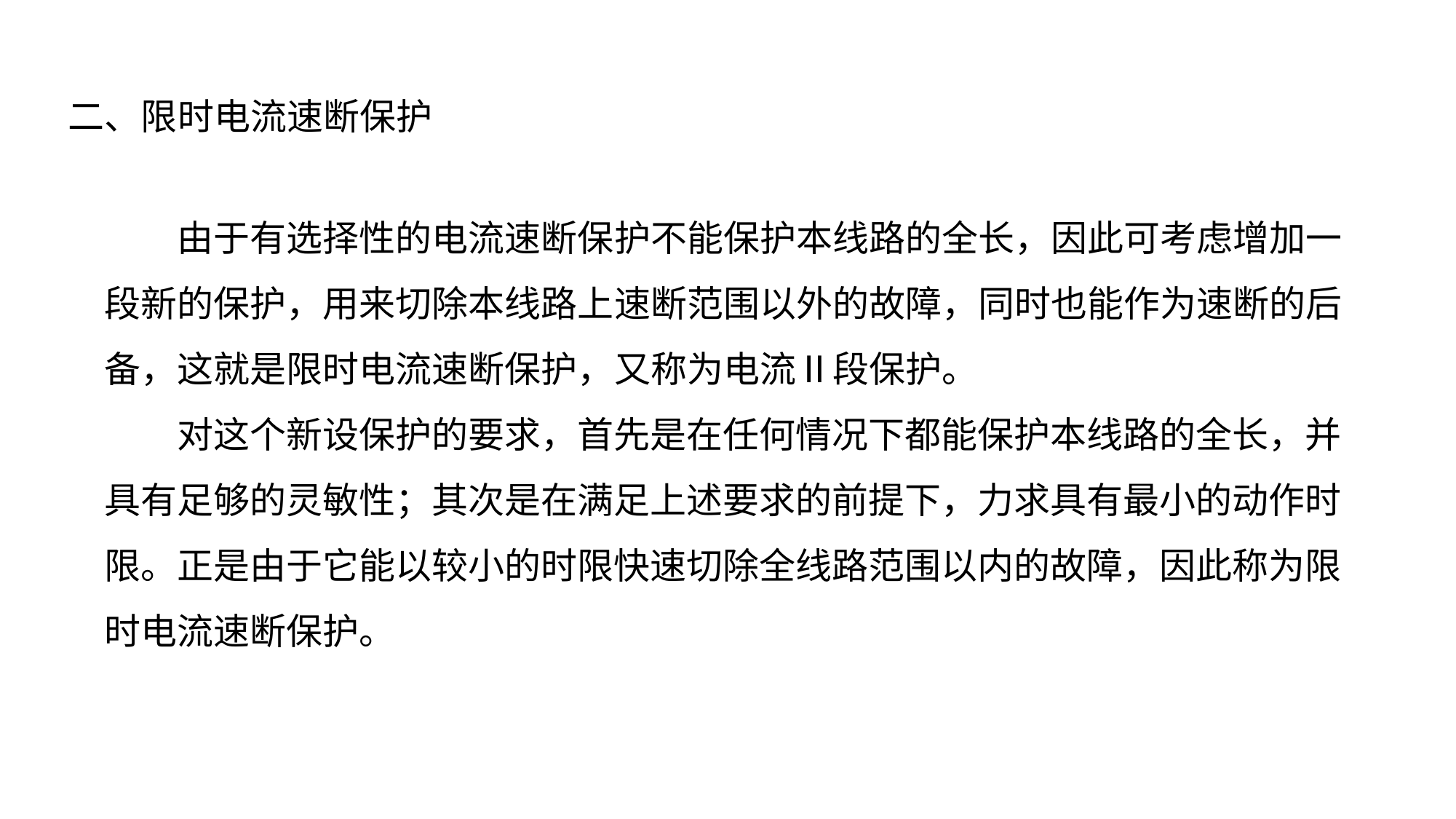

二、限时电流速断保护
　　由于有选择性的电流速断保护不能保护本线路的全长，因此可考虑增加一段新的保护，用来切除本线路上速断范围以外的故障，同时也能作为速断的后备，这就是限时电流速断保护，又称为电流Ⅱ段保护。
　　对这个新设保护的要求，首先是在任何情况下都能保护本线路的全长，并具有足够的灵敏性；其次是在满足上述要求的前提下，力求具有最小的动作时限。正是由于它能以较小的时限快速切除全线路范围以内的故障，因此称为限时电流速断保护。